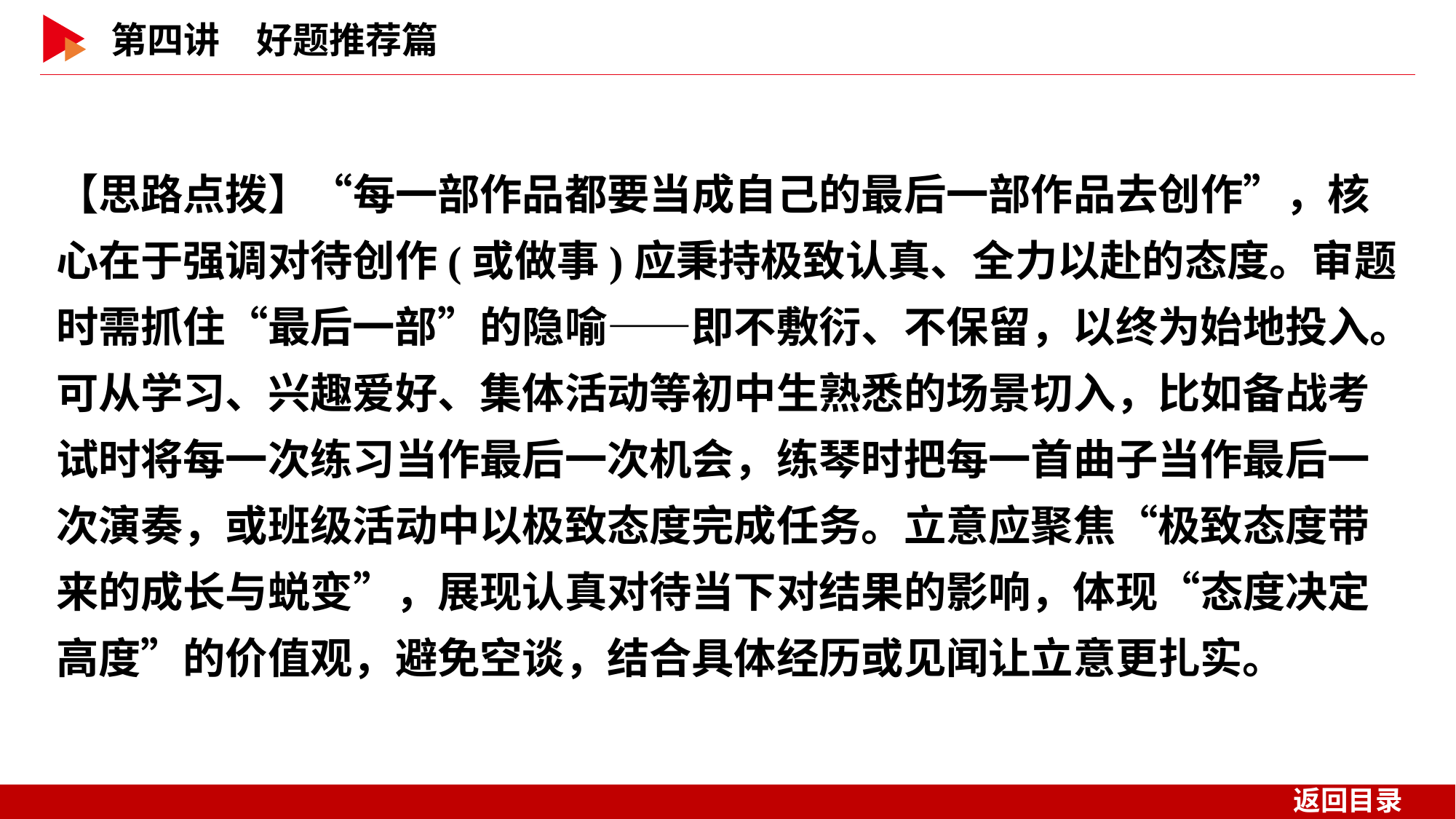

【思路点拨】“每一部作品都要当成自己的最后一部作品去创作”，核心在于强调对待创作(或做事)应秉持极致认真、全力以赴的态度。审题时需抓住“最后一部”的隐喻——即不敷衍、不保留，以终为始地投入。可从学习、兴趣爱好、集体活动等初中生熟悉的场景切入，比如备战考试时将每一次练习当作最后一次机会，练琴时把每一首曲子当作最后一次演奏，或班级活动中以极致态度完成任务。立意应聚焦“极致态度带来的成长与蜕变”，展现认真对待当下对结果的影响，体现“态度决定高度”的价值观，避免空谈，结合具体经历或见闻让立意更扎实。